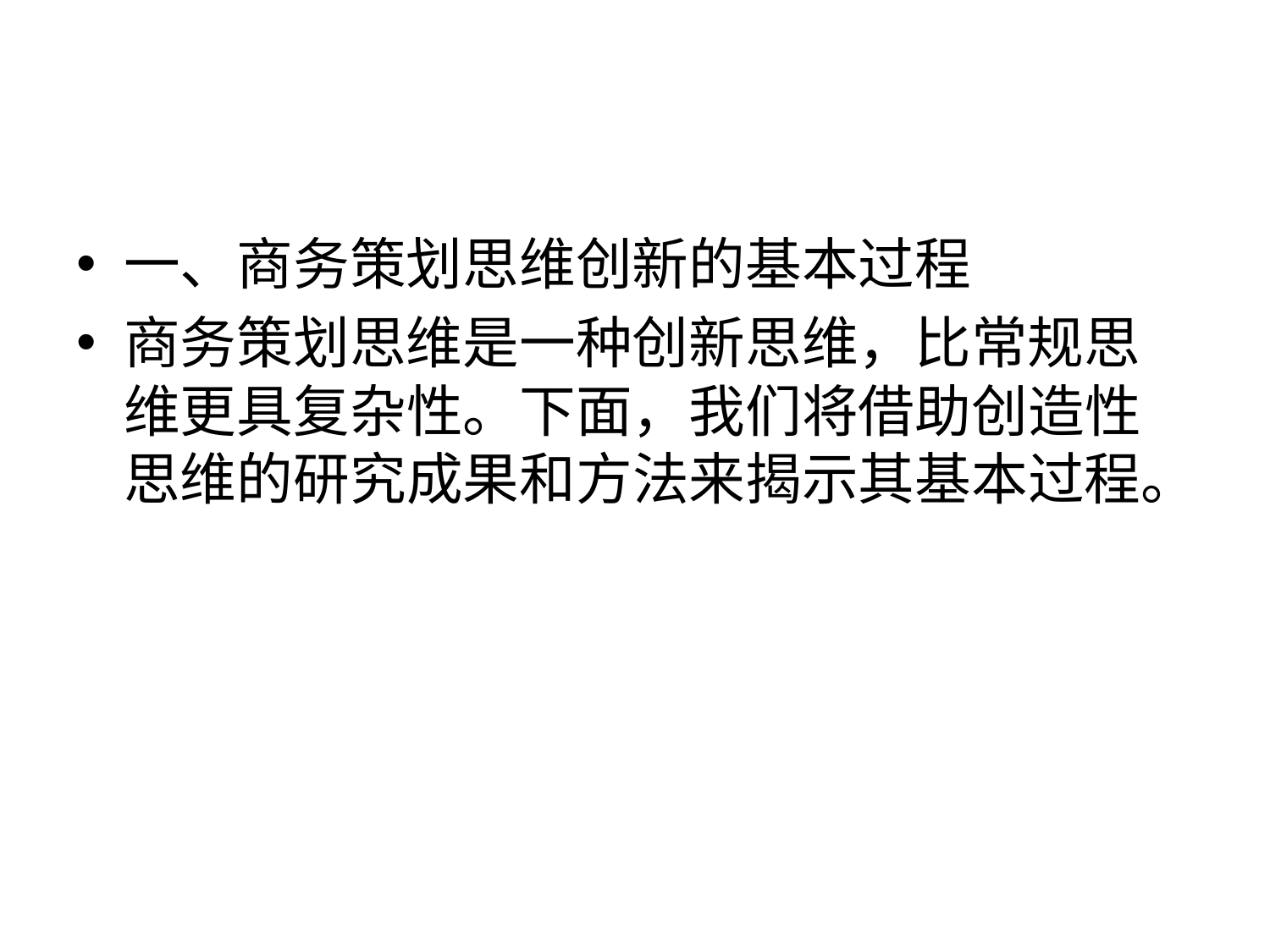

#
一、商务策划思维创新的基本过程
商务策划思维是一种创新思维，比常规思维更具复杂性。下面，我们将借助创造性思维的研究成果和方法来揭示其基本过程。